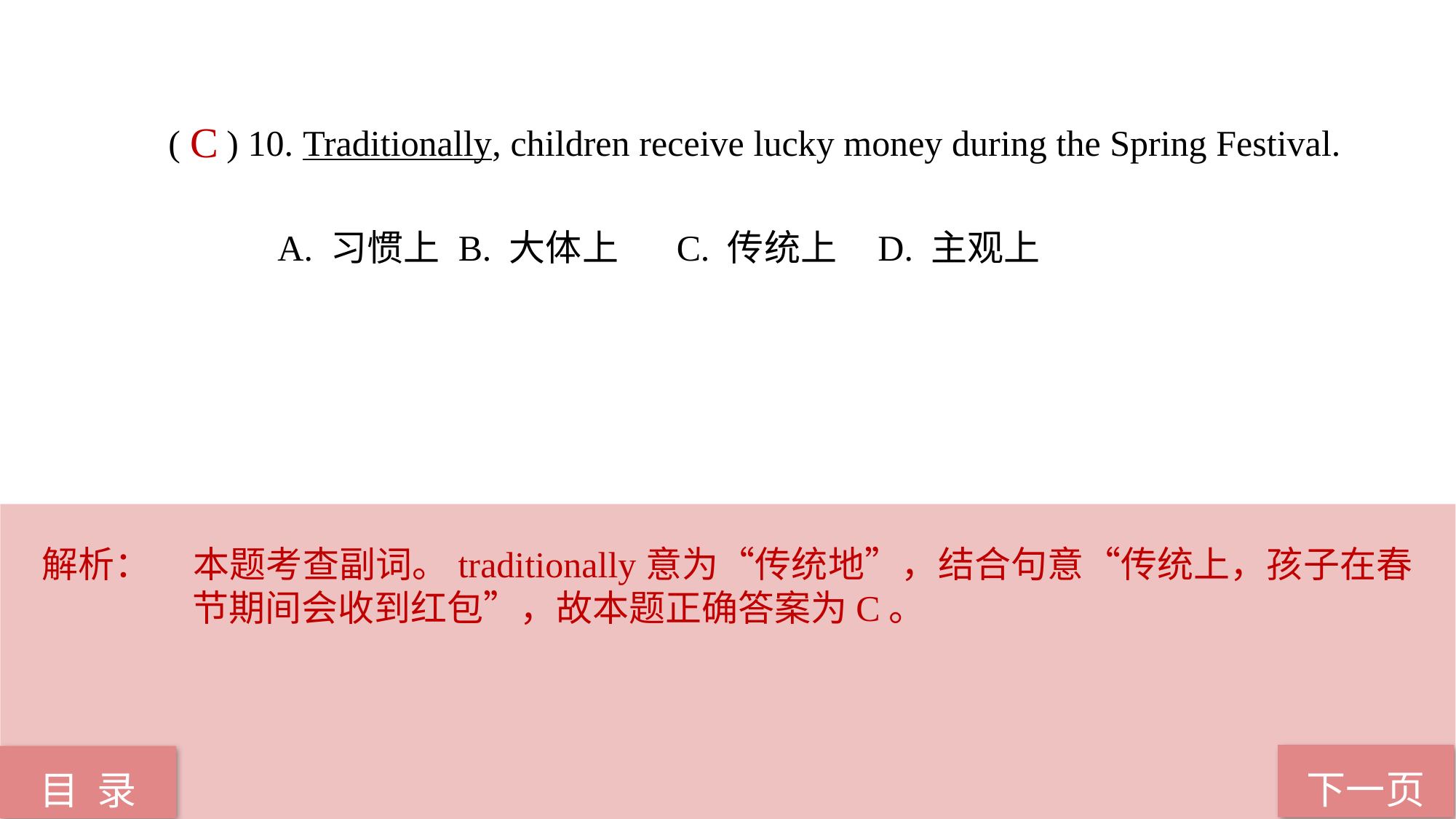

(     ) 10. Traditionally, children receive lucky money during the Spring Festival.

A. 习惯上	 B. 大体上	 C. 传统上 	D. 主观上
C
解析：	本题考查副词。traditionally意为“传统地”，结合句意“传统上，孩子在春节期间会收到红包”，故本题正确答案为C。